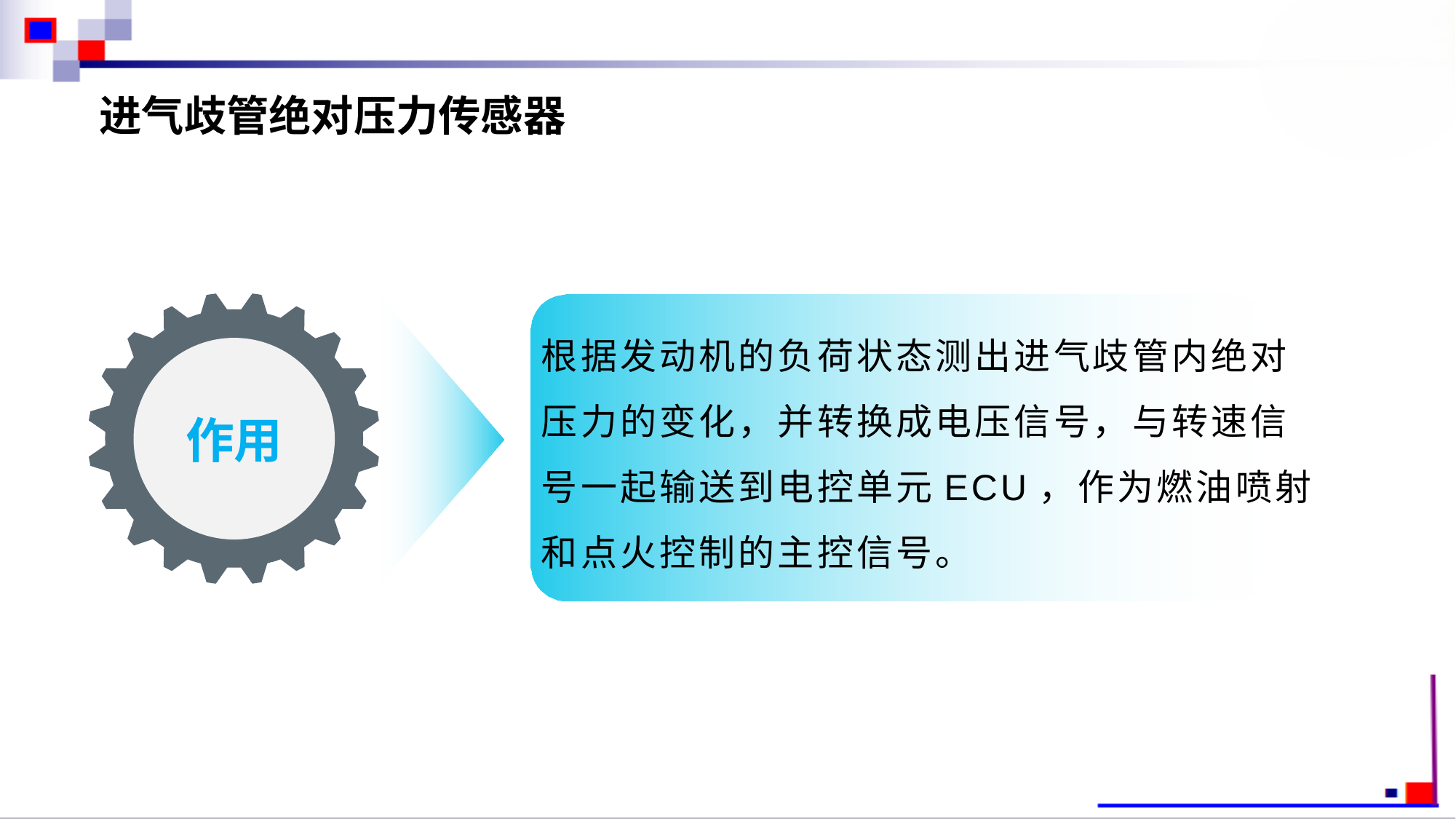

进气歧管绝对压力传感器

作用

根据发动机的负荷状态测出进气歧管内绝对压力的变化，并转换成电压信号，与转速信号一起输送到电控单元ECU，作为燃油喷射和点火控制的主控信号。